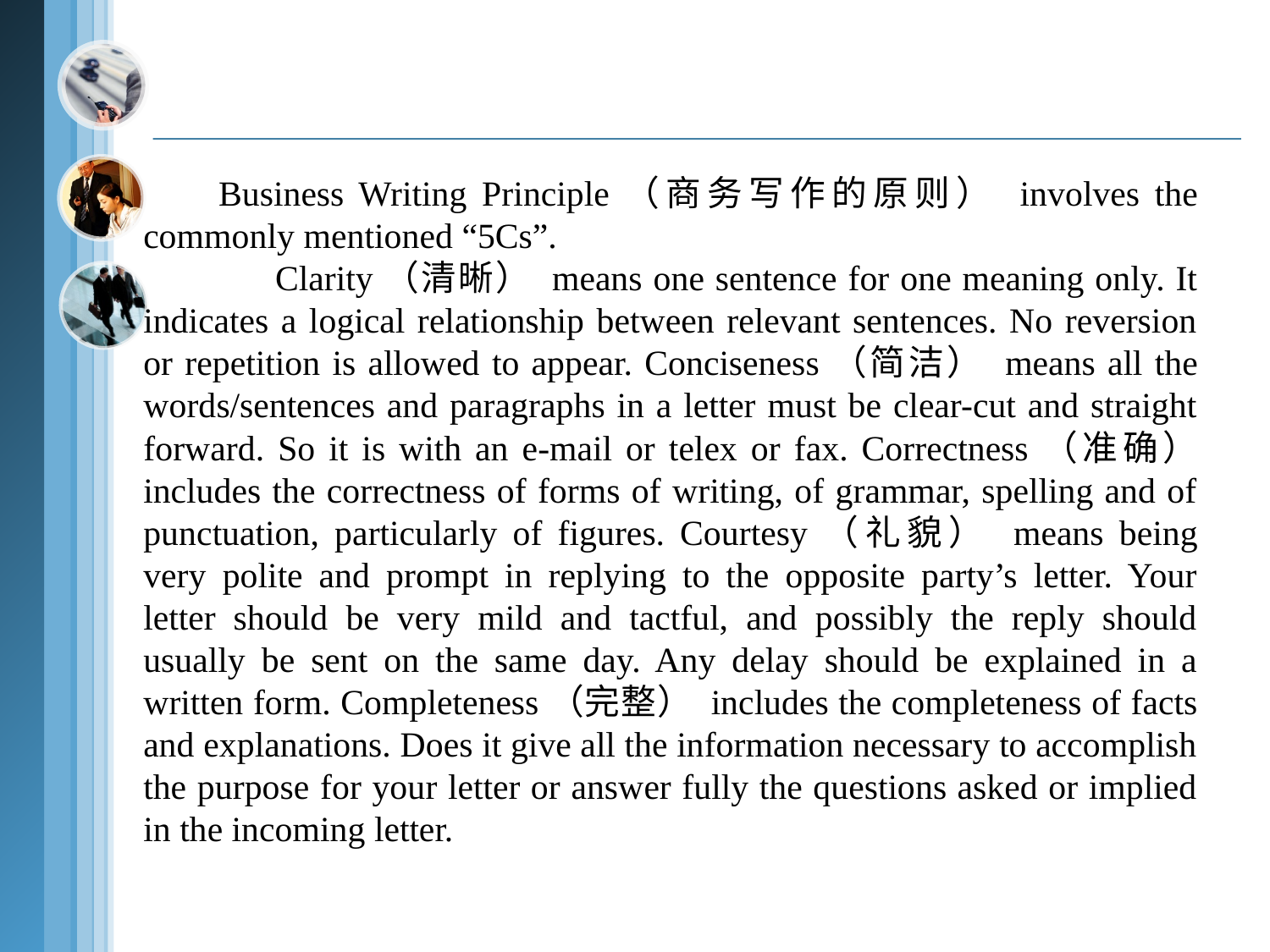

Business Writing Principle（商务写作的原则） involves the commonly mentioned “5Cs”.
            Clarity（清晰） means one sentence for one meaning only. It indicates a logical relationship between relevant sentences. No reversion or repetition is allowed to appear. Conciseness（简洁） means all the words/sentences and paragraphs in a letter must be clear-cut and straight forward. So it is with an e-mail or telex or fax. Correctness（准确） includes the correctness of forms of writing, of grammar, spelling and of punctuation, particularly of figures. Courtesy（礼貌） means being very polite and prompt in replying to the opposite party’s letter. Your letter should be very mild and tactful, and possibly the reply should usually be sent on the same day. Any delay should be explained in a written form. Completeness（完整） includes the completeness of facts and explanations. Does it give all the information necessary to accomplish the purpose for your letter or answer fully the questions asked or implied in the incoming letter.